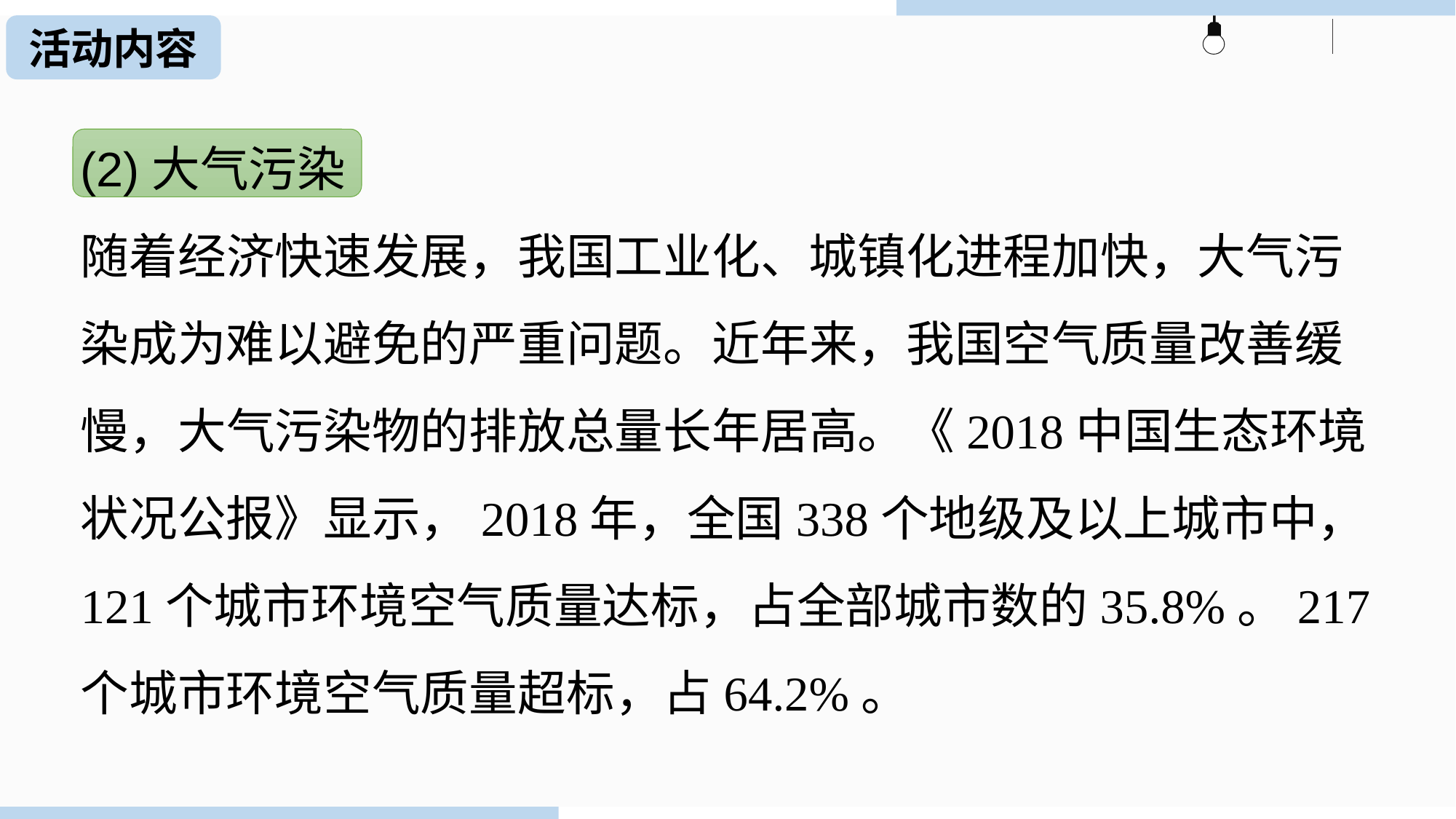

活动内容
(2)大气污染
随着经济快速发展，我国工业化、城镇化进程加快，大气污染成为难以避免的严重问题。近年来，我国空气质量改善缓慢，大气污染物的排放总量长年居高。《2018中国生态环境状况公报》显示，2018年，全国338个地级及以上城市中，121个城市环境空气质量达标，占全部城市数的35.8%。217个城市环境空气质量超标，占64.2%。